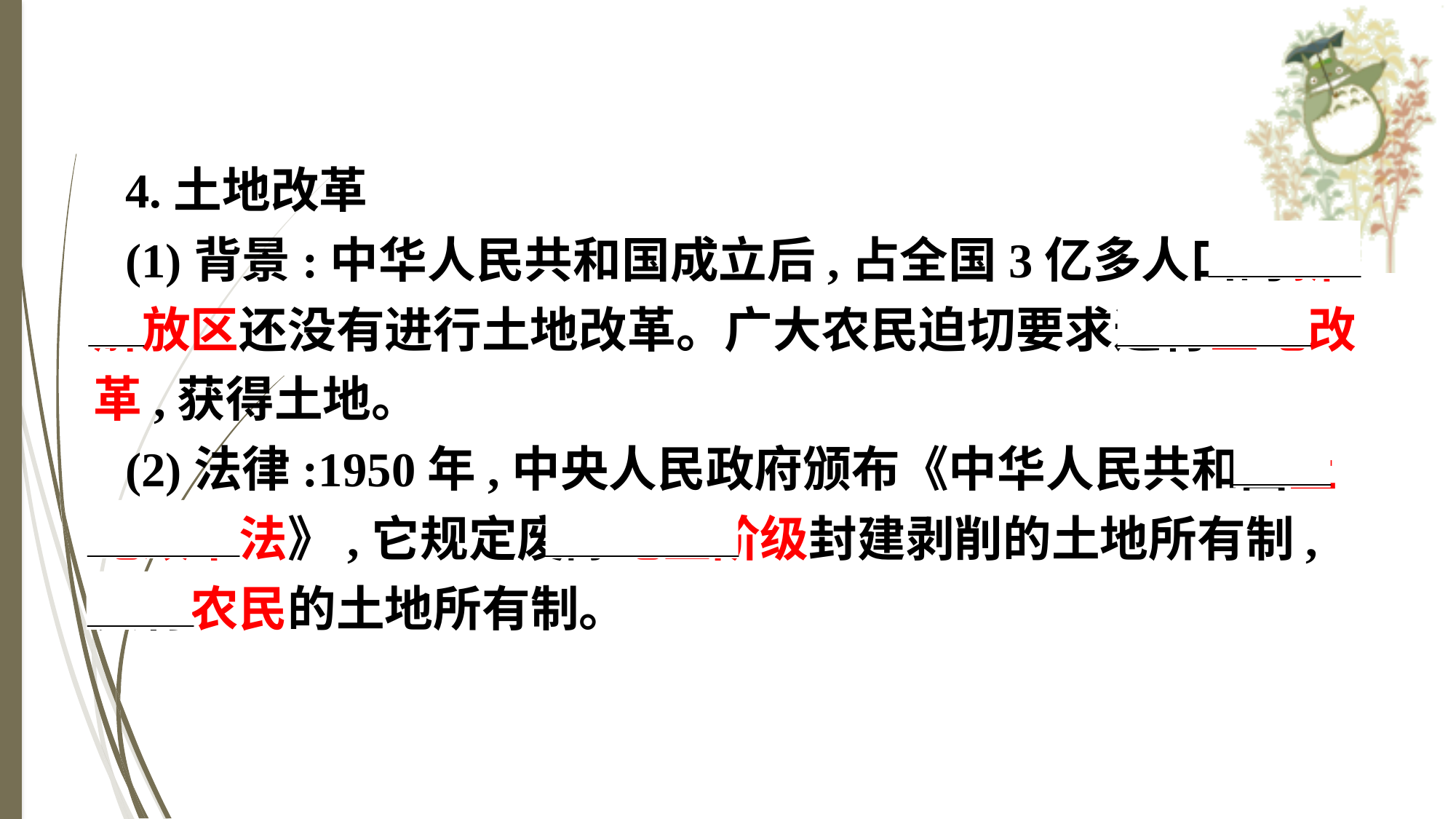

4.土地改革
(1)背景:中华人民共和国成立后,占全国3亿多人口的新解放区还没有进行土地改革。广大农民迫切要求进行土地改革,获得土地。
(2)法律:1950年,中央人民政府颁布《中华人民共和国土地改革法》,它规定废除地主阶级封建剥削的土地所有制,实行农民的土地所有制。